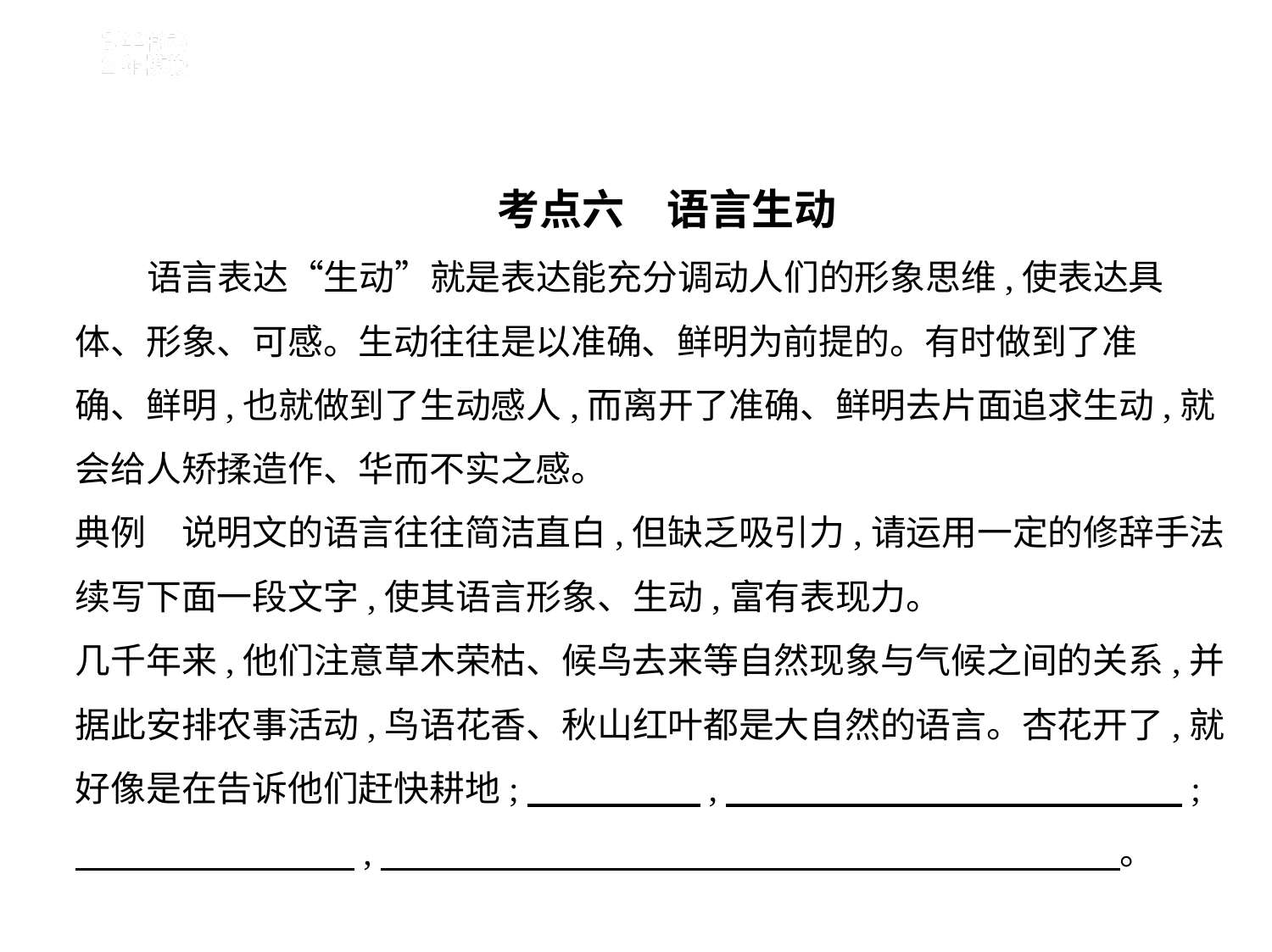

考点六　语言生动
        语言表达“生动”就是表达能充分调动人们的形象思维,使表达具
体、形象、可感。生动往往是以准确、鲜明为前提的。有时做到了准
确、鲜明,也就做到了生动感人,而离开了准确、鲜明去片面追求生动,就
会给人矫揉造作、华而不实之感。
典例　说明文的语言往往简洁直白,但缺乏吸引力,请运用一定的修辞手法
续写下面一段文字,使其语言形象、生动,富有表现力。
几千年来,他们注意草木荣枯、候鸟去来等自然现象与气候之间的关系,并
据此安排农事活动,鸟语花香、秋山红叶都是大自然的语言。杏花开了,就
好像是在告诉他们赶快耕地;　　　　    ,　　　　　　　　　　　　    ;
　　　　　　　    ,　　　　　　　　　　　　　　　　　　　　    。